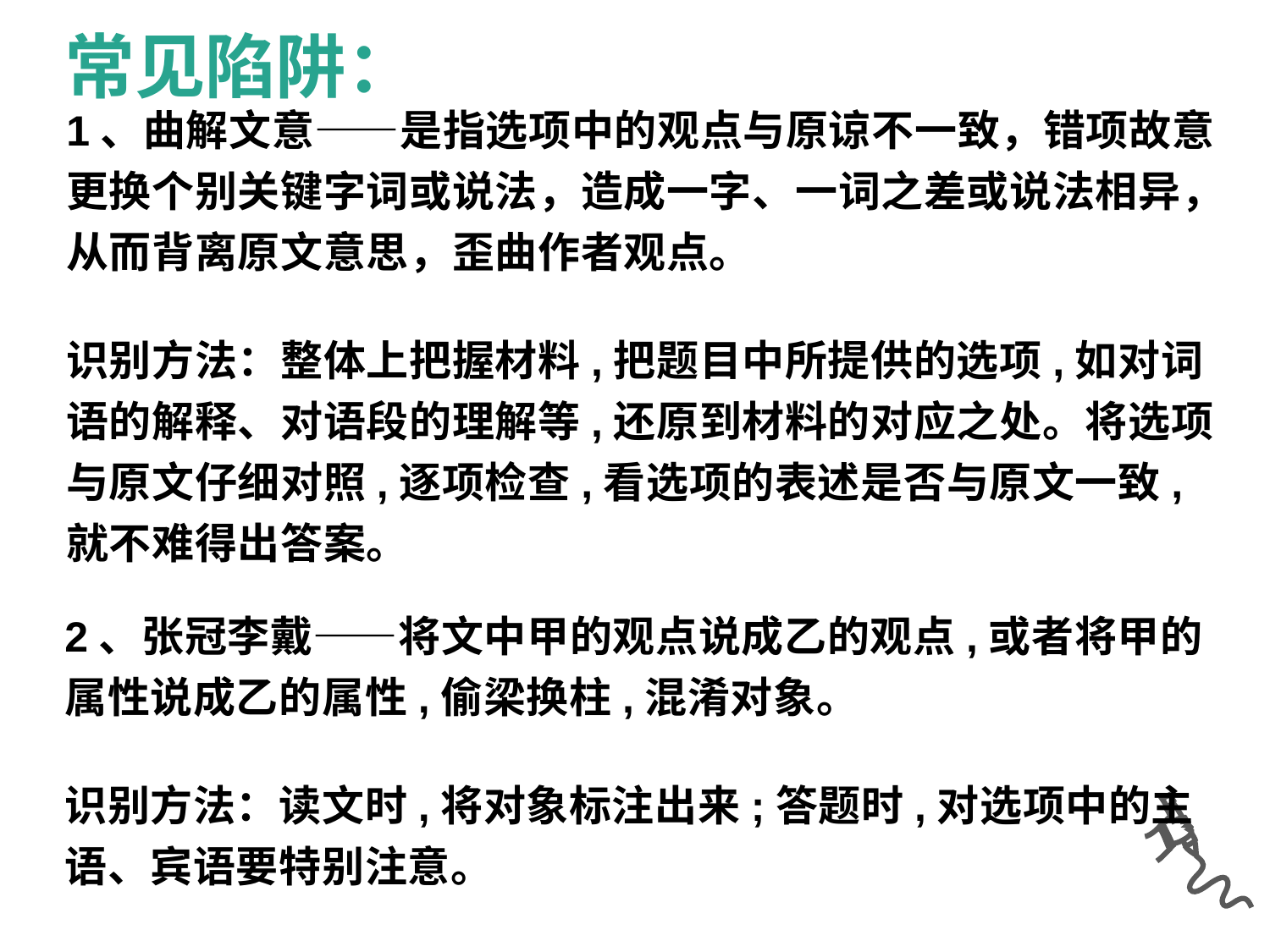

常见陷阱：
1、曲解文意——是指选项中的观点与原谅不一致，错项故意更换个别关键字词或说法，造成一字、一词之差或说法相异，从而背离原文意思，歪曲作者观点。
识别方法：整体上把握材料,把题目中所提供的选项,如对词语的解释、对语段的理解等,还原到材料的对应之处。将选项与原文仔细对照,逐项检查,看选项的表述是否与原文一致,就不难得出答案。
2、张冠李戴——将文中甲的观点说成乙的观点,或者将甲的属性说成乙的属性,偷梁换柱,混淆对象。
识别方法：读文时,将对象标注出来;答题时,对选项中的主语、宾语要特别注意。